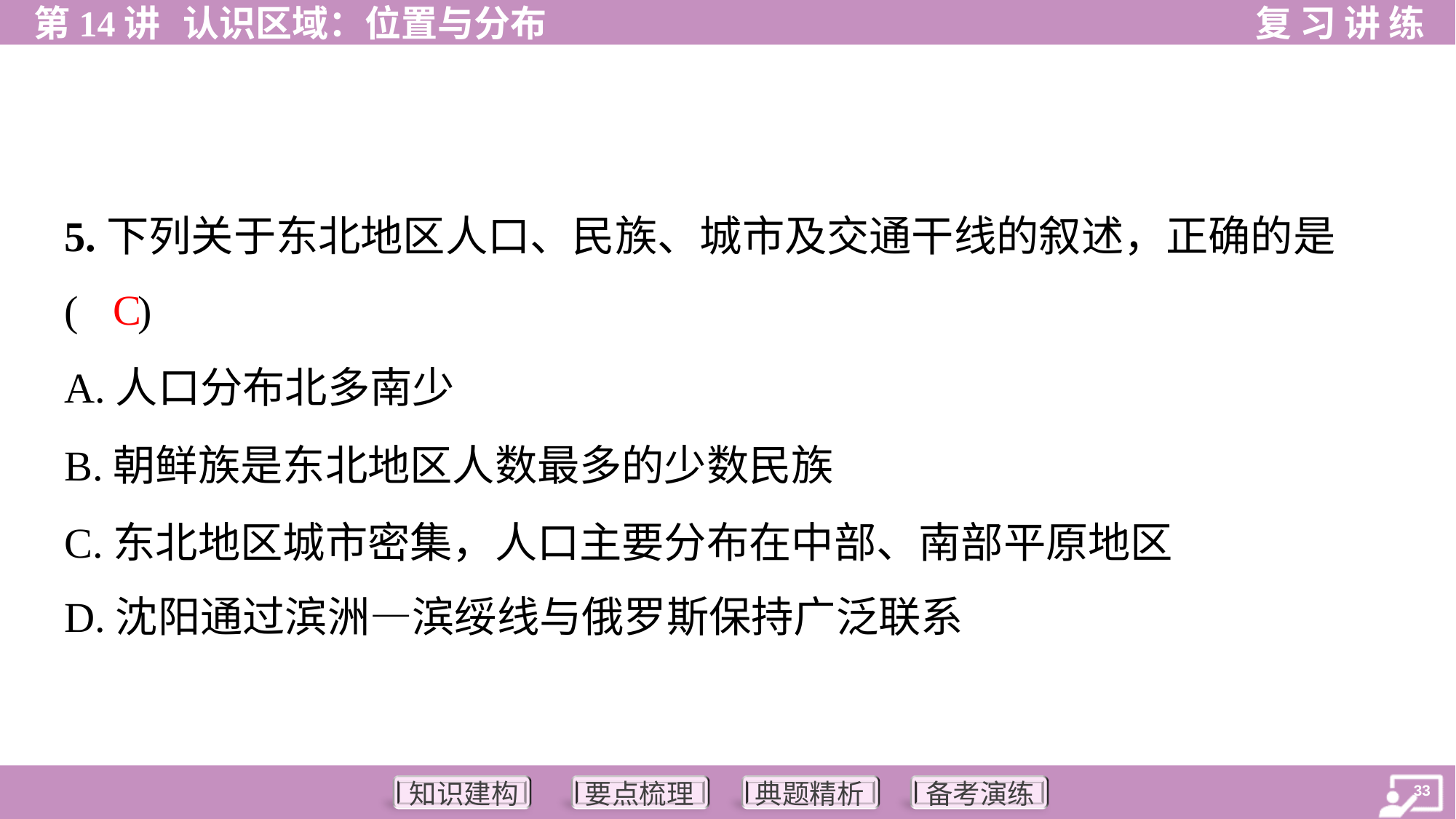

5.下列关于东北地区人口、民族、城市及交通干线的叙述，正确的是
(     )
C
A.人口分布北多南少
B.朝鲜族是东北地区人数最多的少数民族
C.东北地区城市密集，人口主要分布在中部、南部平原地区
D.沈阳通过滨洲—滨绥线与俄罗斯保持广泛联系